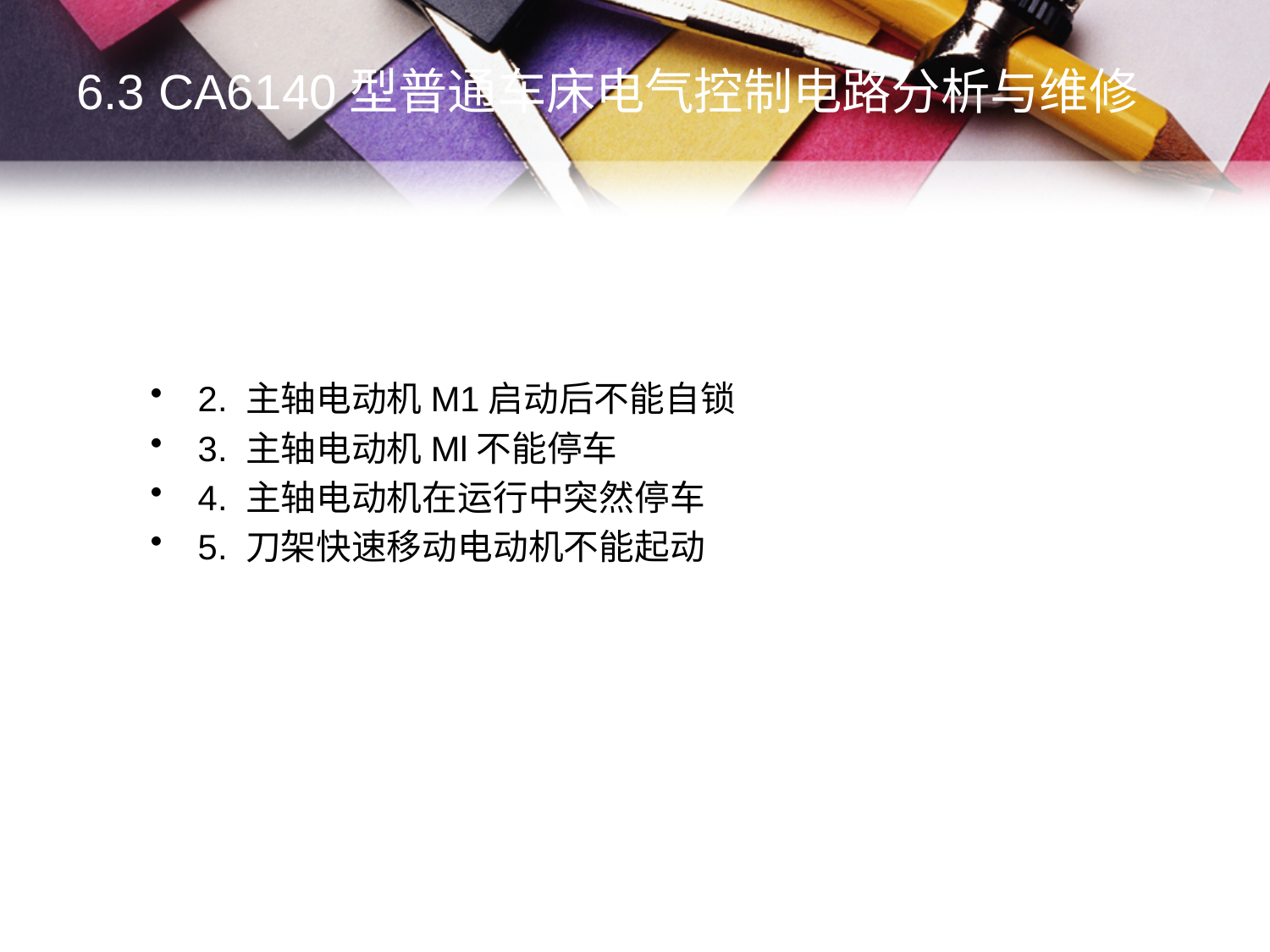

6.3 CA6140型普通车床电气控制电路分析与维修
2. 主轴电动机M1启动后不能自锁
3. 主轴电动机Ml不能停车
4. 主轴电动机在运行中突然停车
5. 刀架快速移动电动机不能起动